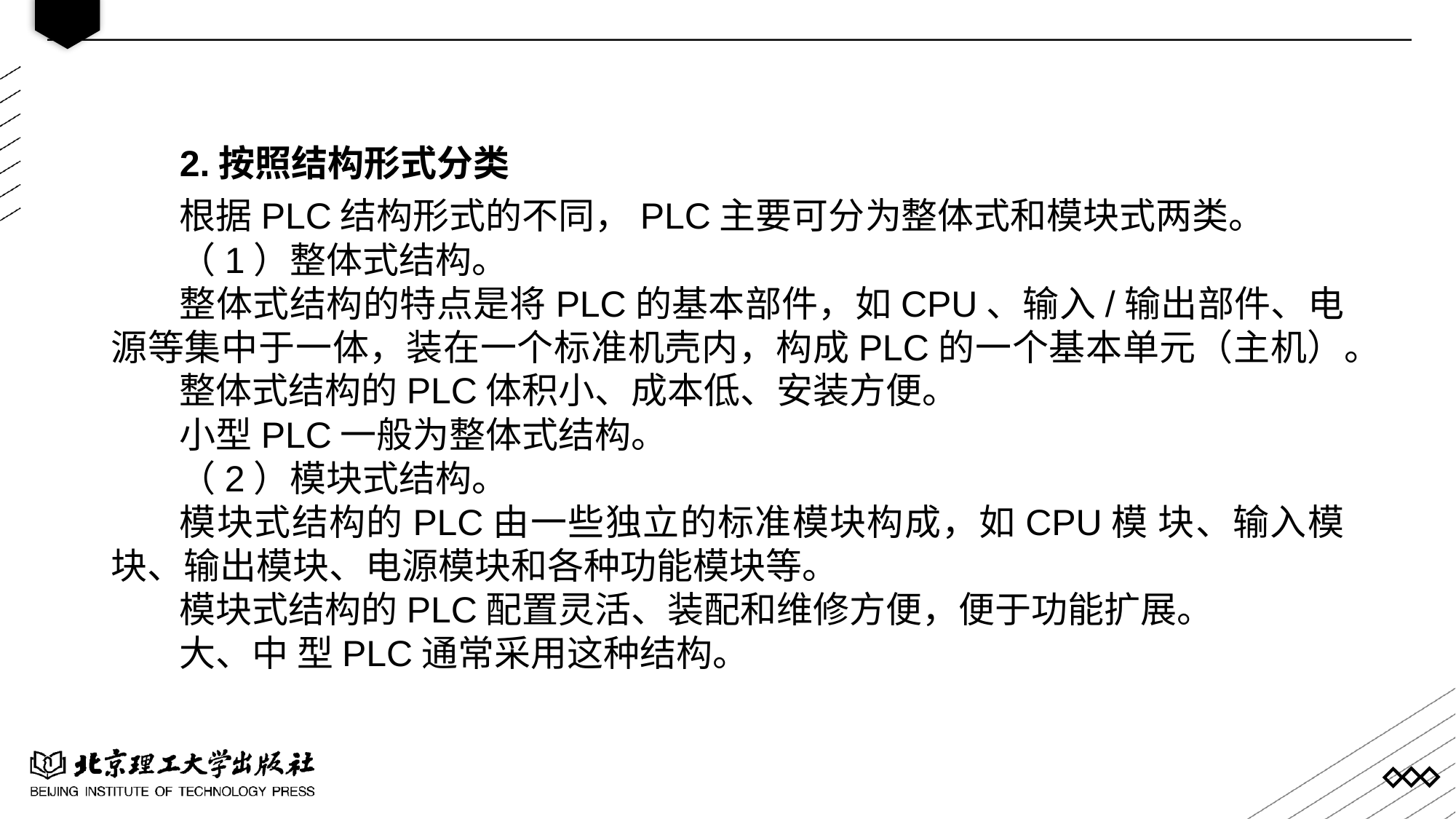

2.按照结构形式分类
根据PLC结构形式的不同，PLC主要可分为整体式和模块式两类。
（1）整体式结构。
整体式结构的特点是将PLC的基本部件，如CPU、输入/输出部件、电源等集中于一体，装在一个标准机壳内，构成PLC的一个基本单元（主机）。
整体式结构的PLC体积小、成本低、安装方便。
小型PLC一般为整体式结构。
（2）模块式结构。
模块式结构的PLC由一些独立的标准模块构成，如CPU模 块、输入模块、输出模块、电源模块和各种功能模块等。
模块式结构的PLC配置灵活、装配和维修方便，便于功能扩展。
大、中 型PLC通常采用这种结构。